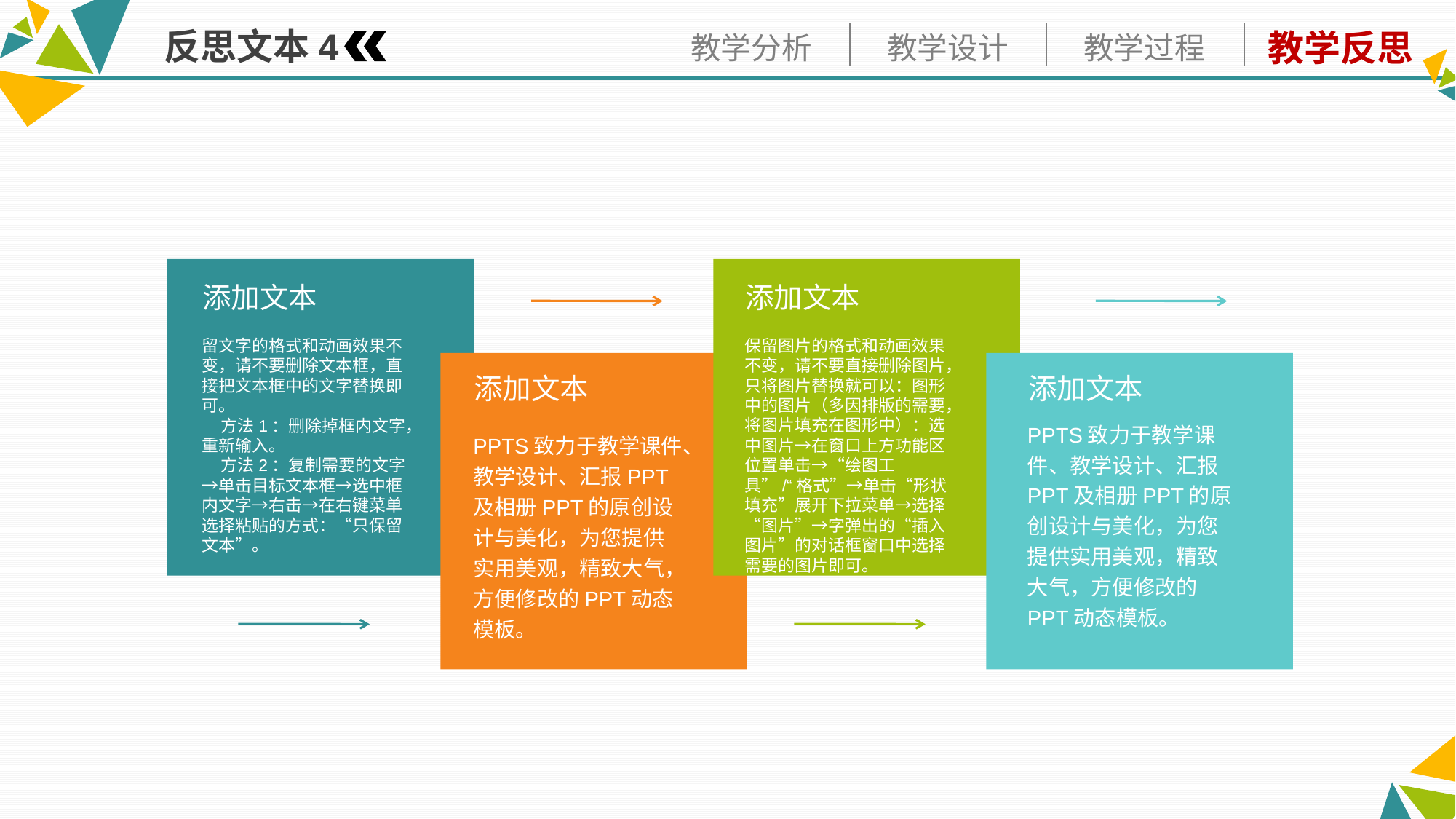

反思文本4

添加文本
留文字的格式和动画效果不变，请不要删除文本框，直接把文本框中的文字替换即可。
    方法1：删除掉框内文字，重新输入。
    方法2：复制需要的文字→单击目标文本框→选中框内文字→右击→在右键菜单选择粘贴的方式：“只保留文本”。

添加文本
保留图片的格式和动画效果不变，请不要直接删除图片，只将图片替换就可以：图形中的图片（多因排版的需要，将图片填充在图形中）：选中图片→在窗口上方功能区位置单击→“绘图工具”/“格式”→单击“形状填充”展开下拉菜单→选择“图片”→字弹出的“插入图片”的对话框窗口中选择需要的图片即可。

添加文本
PPTS致力于教学课件、教学设计、汇报PPT及相册PPT的原创设计与美化，为您提供实用美观，精致大气，方便修改的PPT动态模板。

添加文本
PPTS致力于教学课件、教学设计、汇报PPT及相册PPT的原创设计与美化，为您提供实用美观，精致大气，方便修改的PPT动态模板。